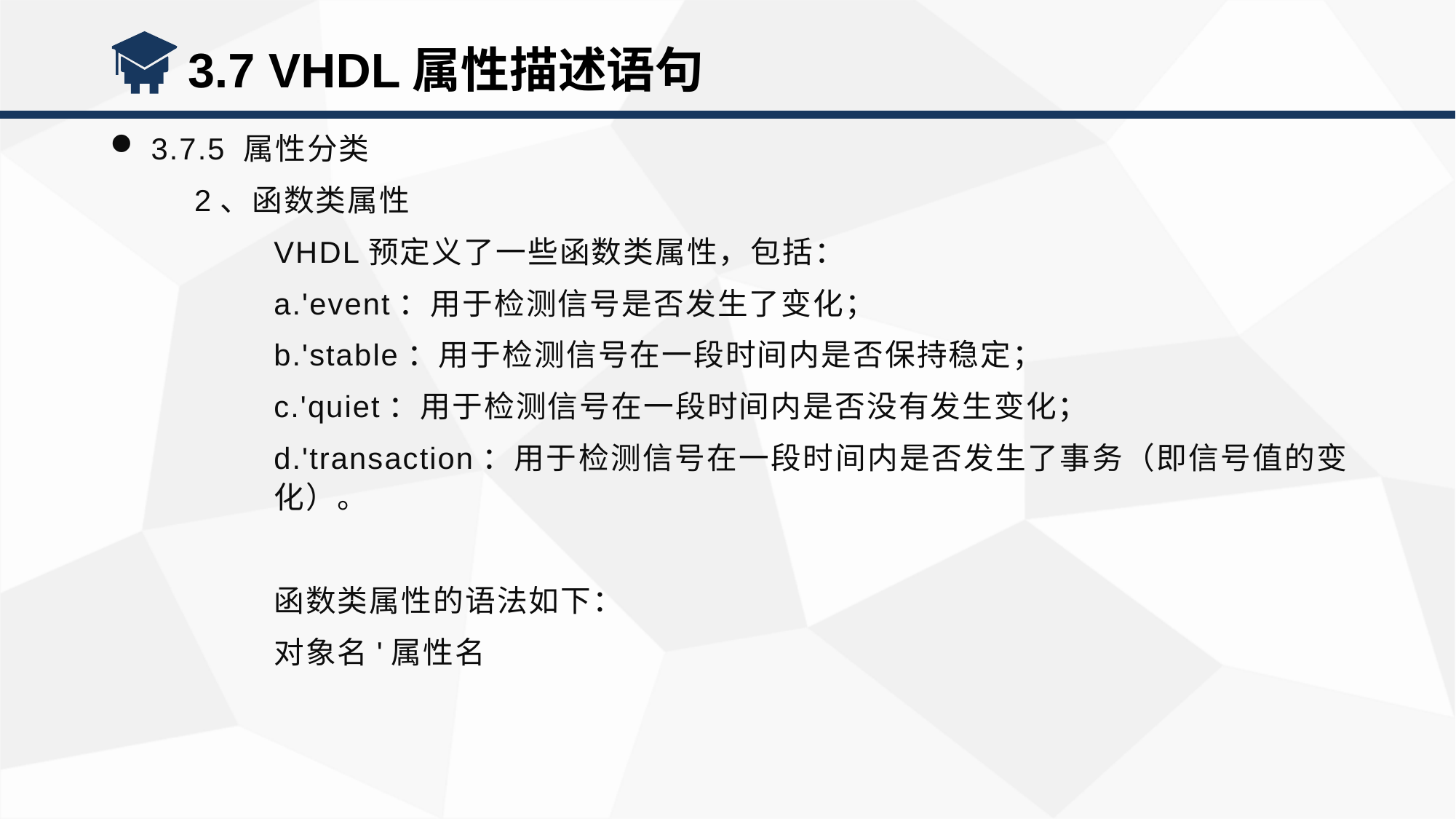

3.7 VHDL属性描述语句

3.7.5 属性分类
   2、函数类属性
VHDL预定义了一些函数类属性，包括：
a.'event：用于检测信号是否发生了变化；
b.'stable：用于检测信号在一段时间内是否保持稳定；
c.'quiet：用于检测信号在一段时间内是否没有发生变化；
d.'transaction：用于检测信号在一段时间内是否发生了事务（即信号值的变化）。

函数类属性的语法如下：
对象名'属性名